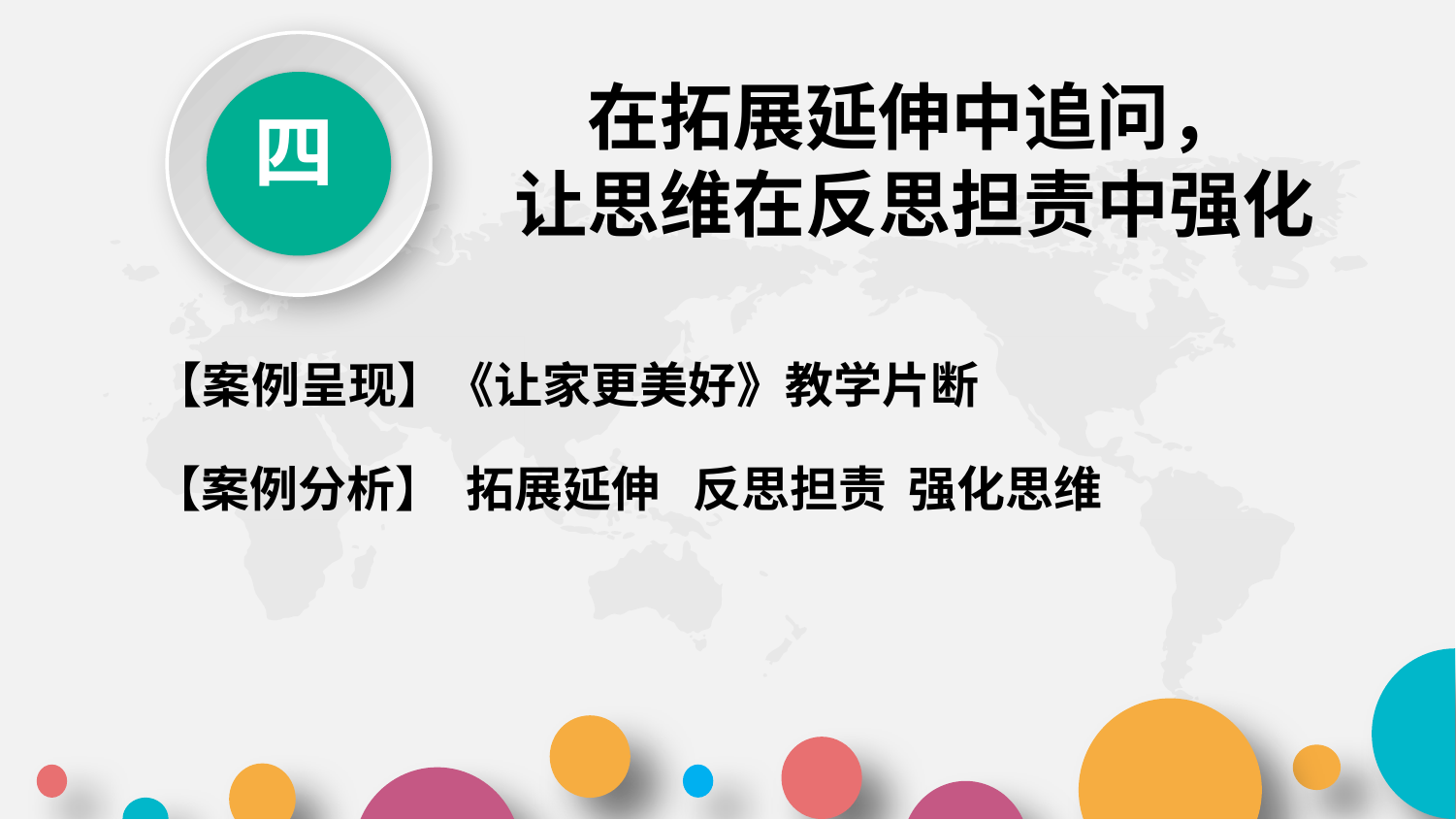

四
在拓展延伸中追问，
让思维在反思担责中强化
【案例呈现】《让家更美好》教学片断
【案例分析】  拓展延伸   反思担责  强化思维